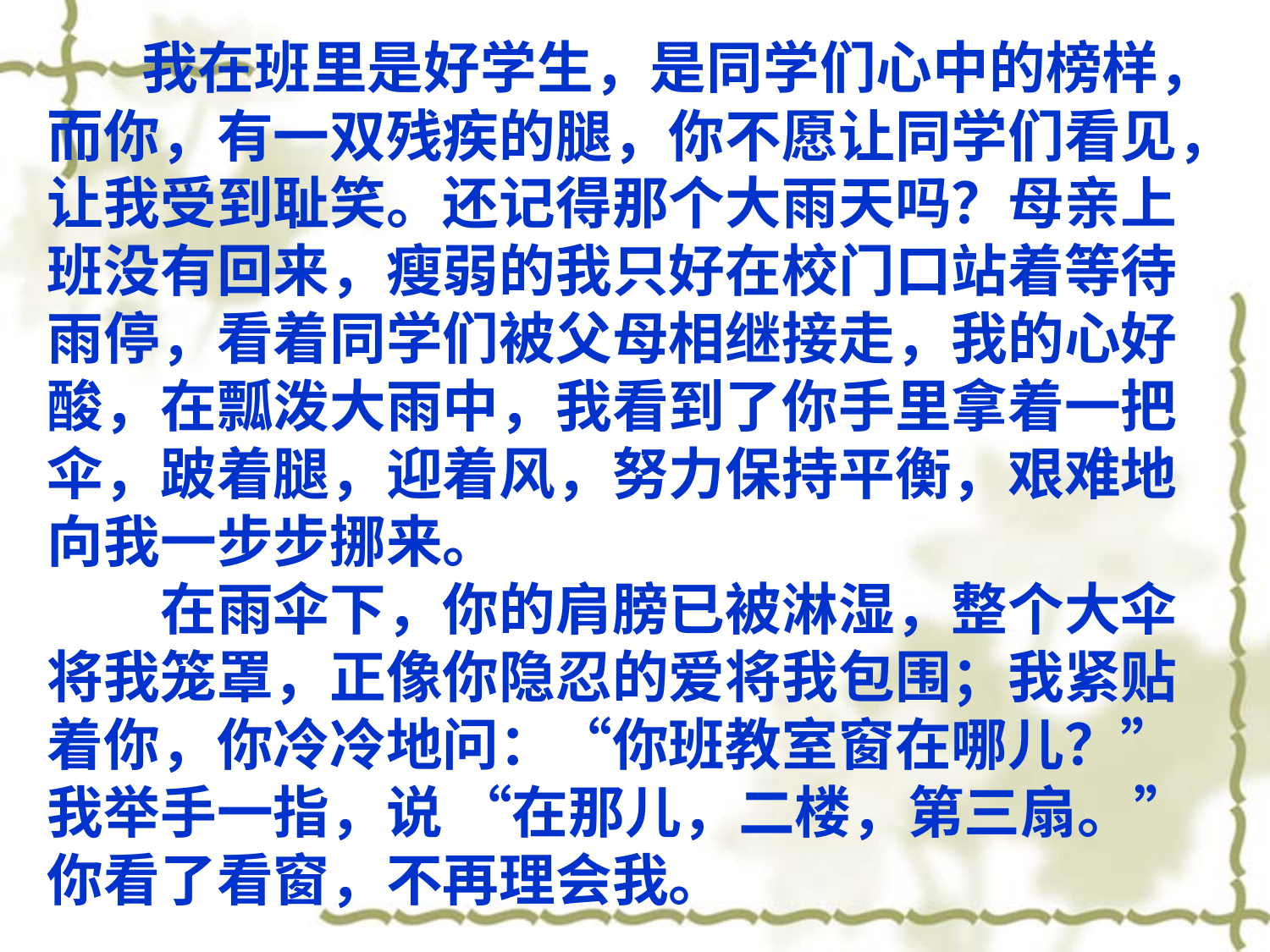

我在班里是好学生，是同学们心中的榜样，而你，有一双残疾的腿，你不愿让同学们看见，让我受到耻笑。还记得那个大雨天吗？母亲上班没有回来，瘦弱的我只好在校门口站着等待雨停，看着同学们被父母相继接走，我的心好酸，在瓢泼大雨中，我看到了你手里拿着一把伞，跛着腿，迎着风，努力保持平衡，艰难地向我一步步挪来。
　　在雨伞下，你的肩膀已被淋湿，整个大伞将我笼罩，正像你隐忍的爱将我包围；我紧贴着你，你冷冷地问：“你班教室窗在哪儿？”我举手一指，说 “在那儿，二楼，第三扇。”你看了看窗，不再理会我。
19